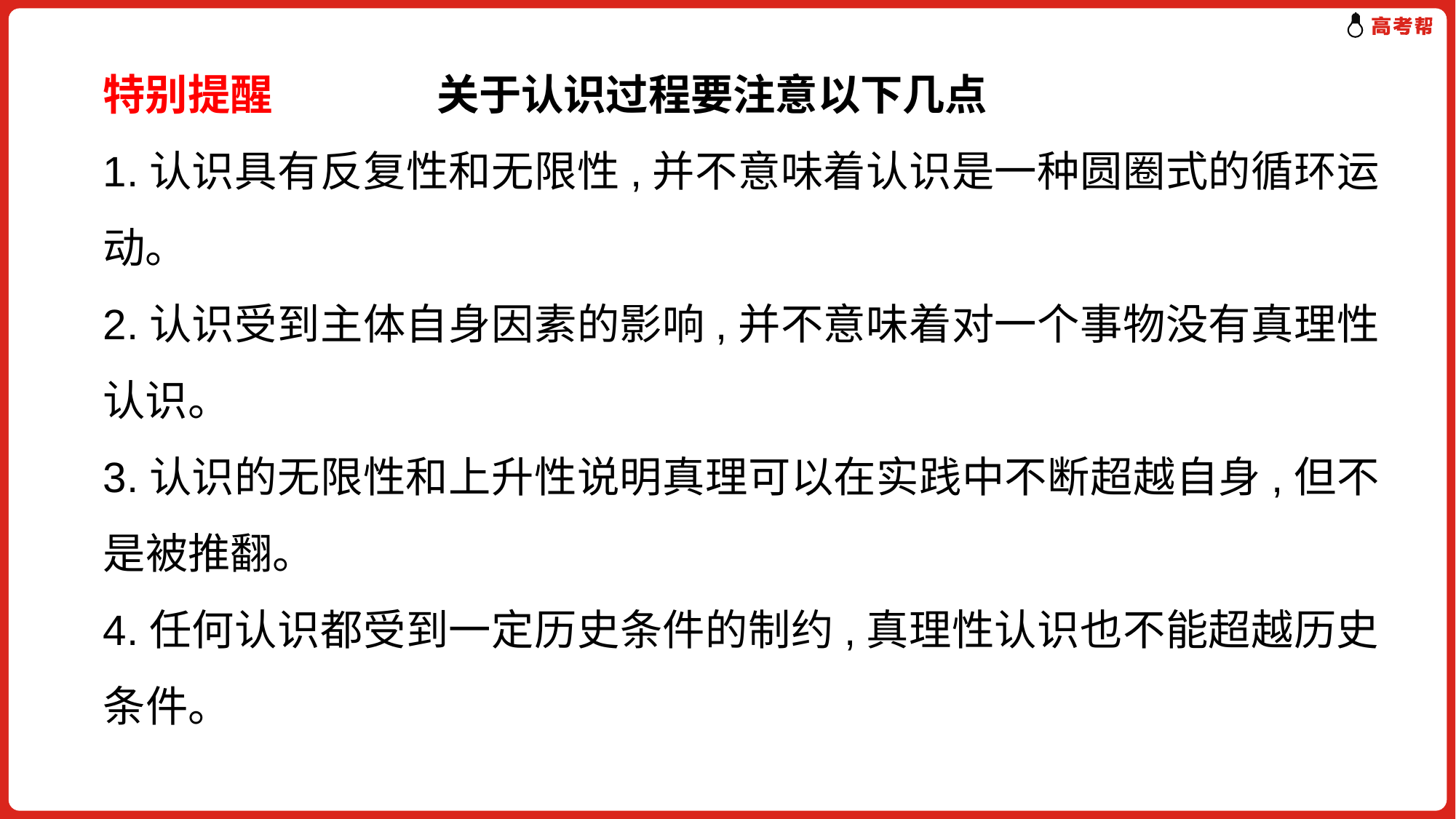

特别提醒                 关于认识过程要注意以下几点
1.认识具有反复性和无限性,并不意味着认识是一种圆圈式的循环运动。
2.认识受到主体自身因素的影响,并不意味着对一个事物没有真理性认识。
3.认识的无限性和上升性说明真理可以在实践中不断超越自身,但不是被推翻。
4.任何认识都受到一定历史条件的制约,真理性认识也不能超越历史条件。